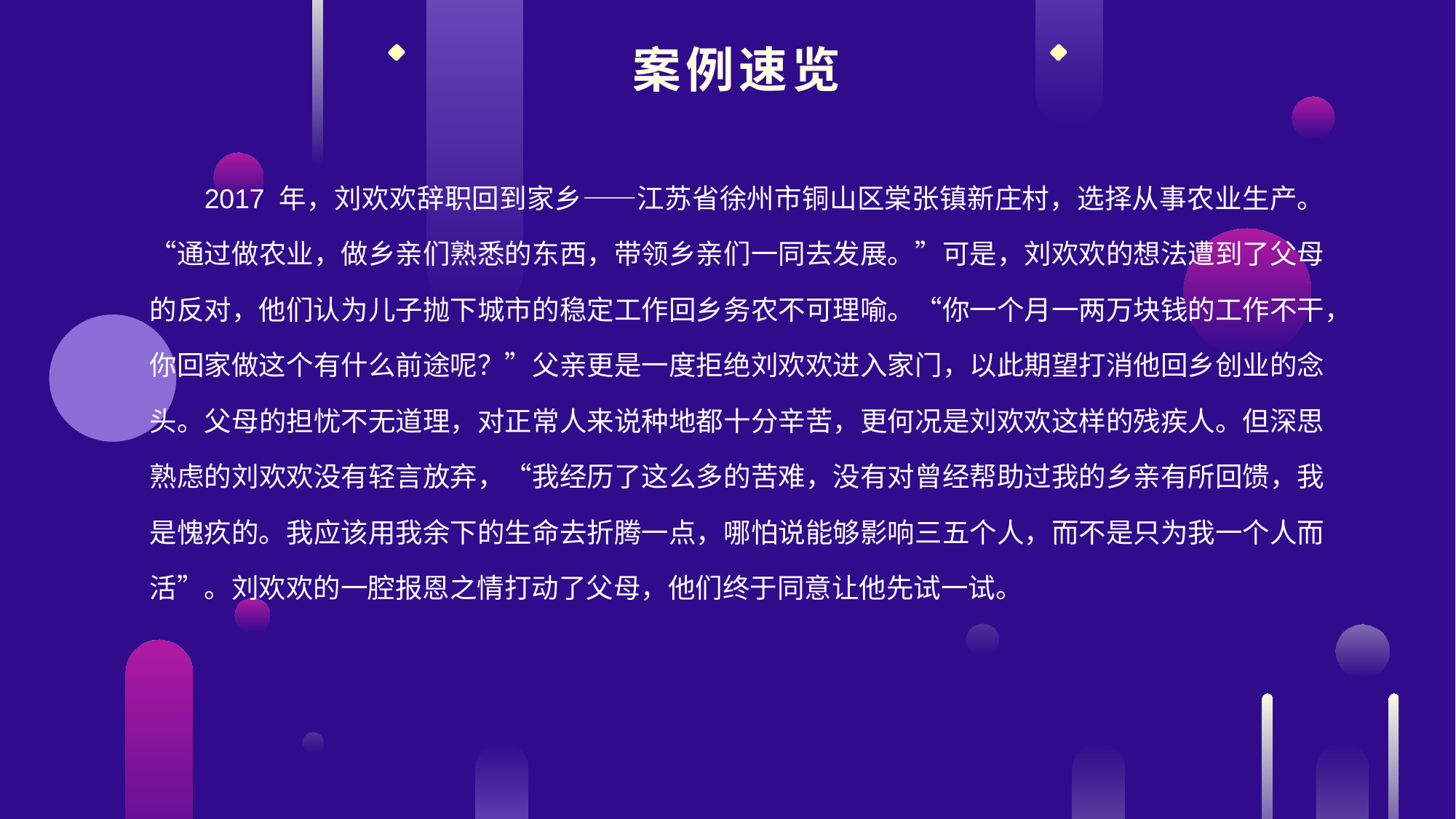

案例速览

2017 年，刘欢欢辞职回到家乡——江苏省徐州市铜山区棠张镇新庄村，选择从事农业生产。“通过做农业，做乡亲们熟悉的东西，带领乡亲们一同去发展。”可是，刘欢欢的想法遭到了父母的反对，他们认为儿子抛下城市的稳定工作回乡务农不可理喻。“你一个月一两万块钱的工作不干，你回家做这个有什么前途呢？”父亲更是一度拒绝刘欢欢进入家门，以此期望打消他回乡创业的念头。父母的担忧不无道理，对正常人来说种地都十分辛苦，更何况是刘欢欢这样的残疾人。但深思熟虑的刘欢欢没有轻言放弃，“我经历了这么多的苦难，没有对曾经帮助过我的乡亲有所回馈，我是愧疚的。我应该用我余下的生命去折腾一点，哪怕说能够影响三五个人，而不是只为我一个人而活”。刘欢欢的一腔报恩之情打动了父母，他们终于同意让他先试一试。